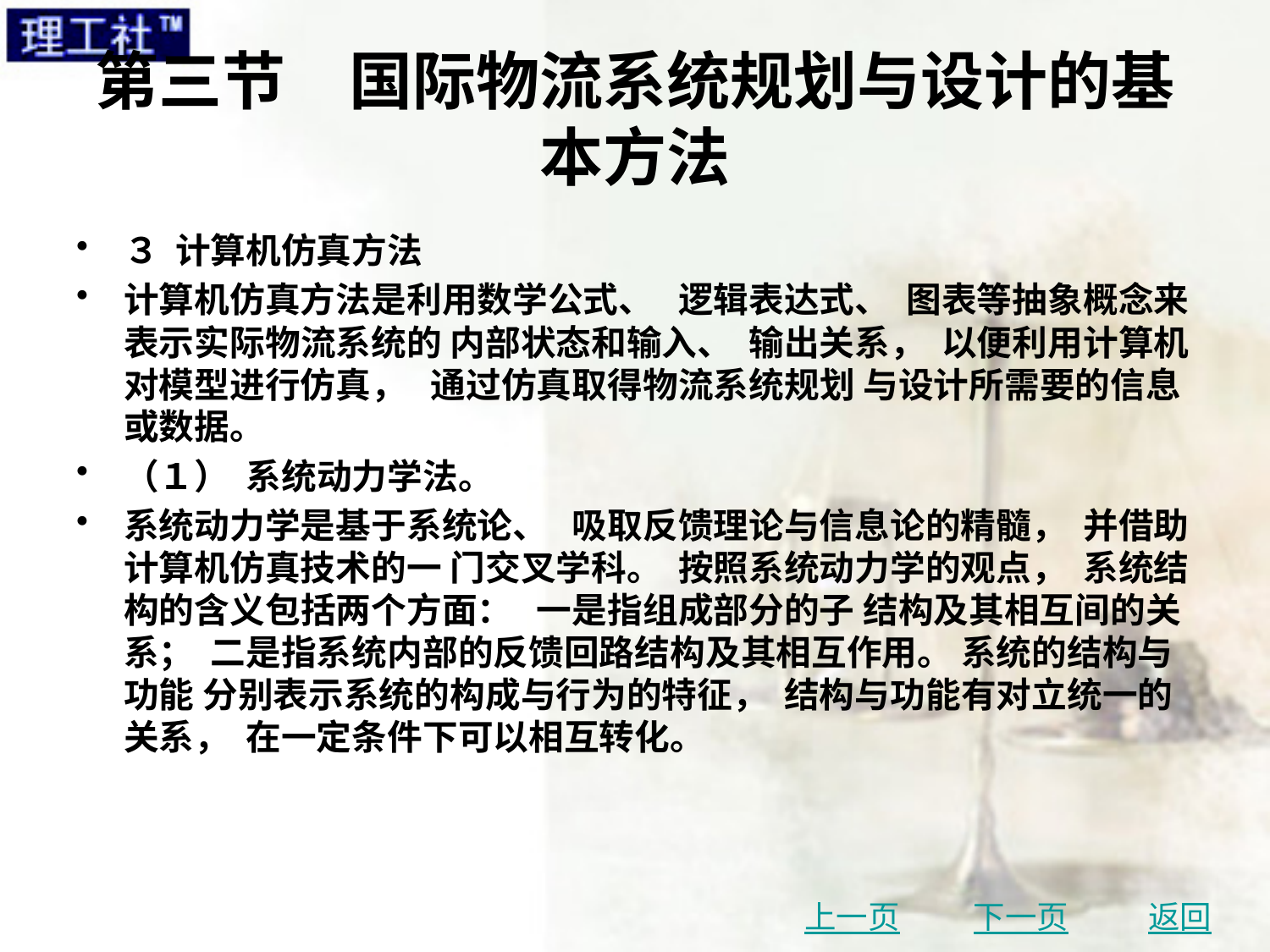

# 第三节　国际物流系统规划与设计的基本方法
３  计算机仿真方法
计算机仿真方法是利用数学公式、   逻辑表达式、  图表等抽象概念来表示实际物流系统的 内部状态和输入、  输出关系，  以便利用计算机对模型进行仿真，   通过仿真取得物流系统规划 与设计所需要的信息或数据。
（１）  系统动力学法。
系统动力学是基于系统论、   吸取反馈理论与信息论的精髓，  并借助计算机仿真技术的一 门交叉学科。  按照系统动力学的观点，  系统结构的含义包括两个方面：   一是指组成部分的子 结构及其相互间的关系；  二是指系统内部的反馈回路结构及其相互作用。 系统的结构与功能 分别表示系统的构成与行为的特征，  结构与功能有对立统一的关系，  在一定条件下可以相互转化。
上一页
下一页
返回